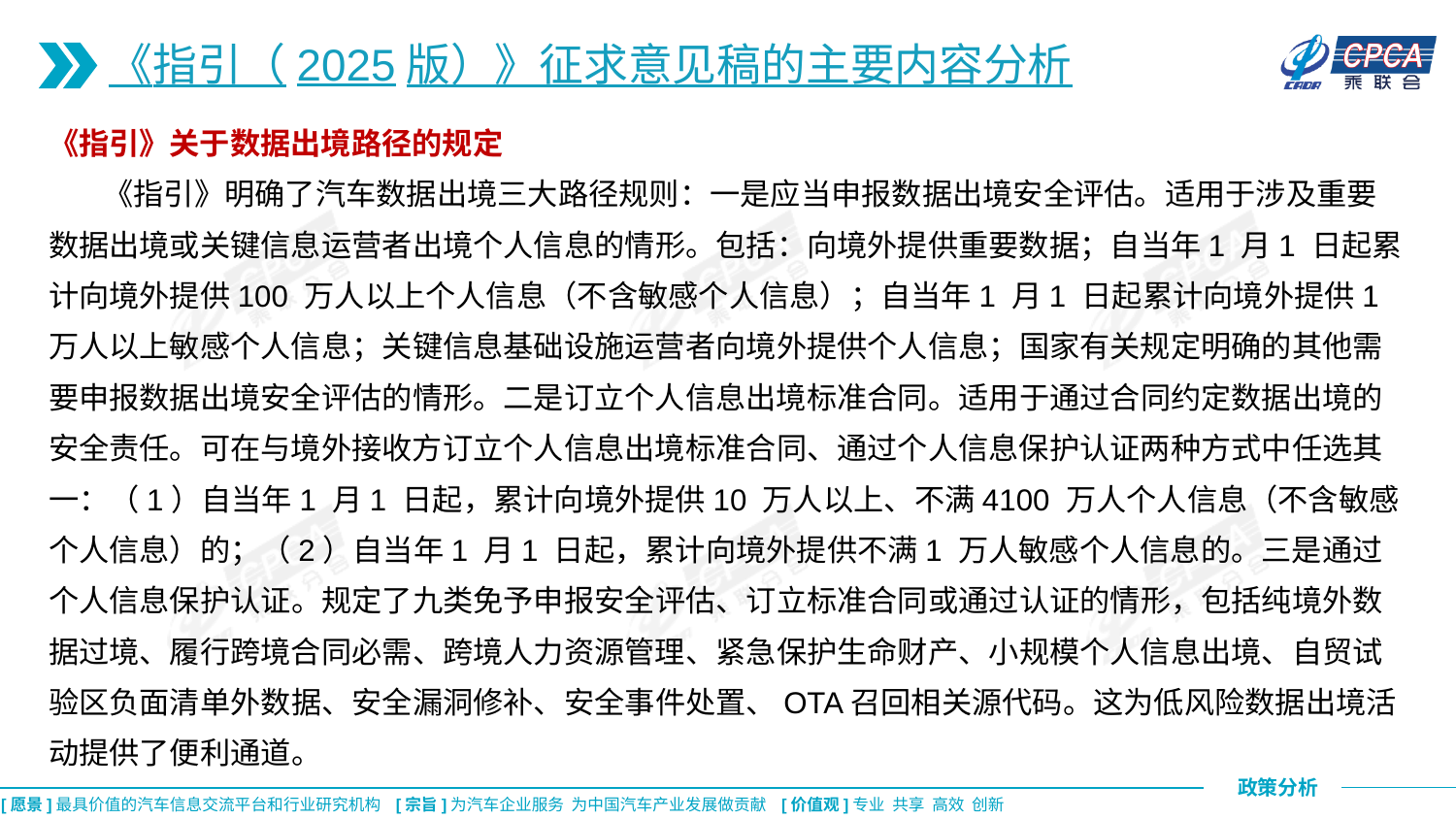

《指引（2025版）》征求意见稿的主要内容分析
《指引》关于数据出境路径的规定
       《指引》明确了汽车数据出境三大路径规则：一是应当申报数据出境安全评估。适用于涉及重要数据出境或关键信息运营者出境个人信息的情形。包括：向境外提供重要数据；自当年1 月1 日起累计向境外提供100 万人以上个人信息（不含敏感个人信息）；自当年1 月1 日起累计向境外提供1 万人以上敏感个人信息；关键信息基础设施运营者向境外提供个人信息；国家有关规定明确的其他需要申报数据出境安全评估的情形。二是订立个人信息出境标准合同。适用于通过合同约定数据出境的安全责任。可在与境外接收方订立个人信息出境标准合同、通过个人信息保护认证两种方式中任选其一：（1）自当年1 月1 日起，累计向境外提供10 万人以上、不满4100 万人个人信息（不含敏感个人信息）的；（2）自当年1 月1 日起，累计向境外提供不满1 万人敏感个人信息的。三是通过个人信息保护认证。规定了九类免予申报安全评估、订立标准合同或通过认证的情形，包括纯境外数据过境、履行跨境合同必需、跨境人力资源管理、紧急保护生命财产、小规模个人信息出境、自贸试验区负面清单外数据、安全漏洞修补、安全事件处置、OTA召回相关源代码。这为低风险数据出境活动提供了便利通道。